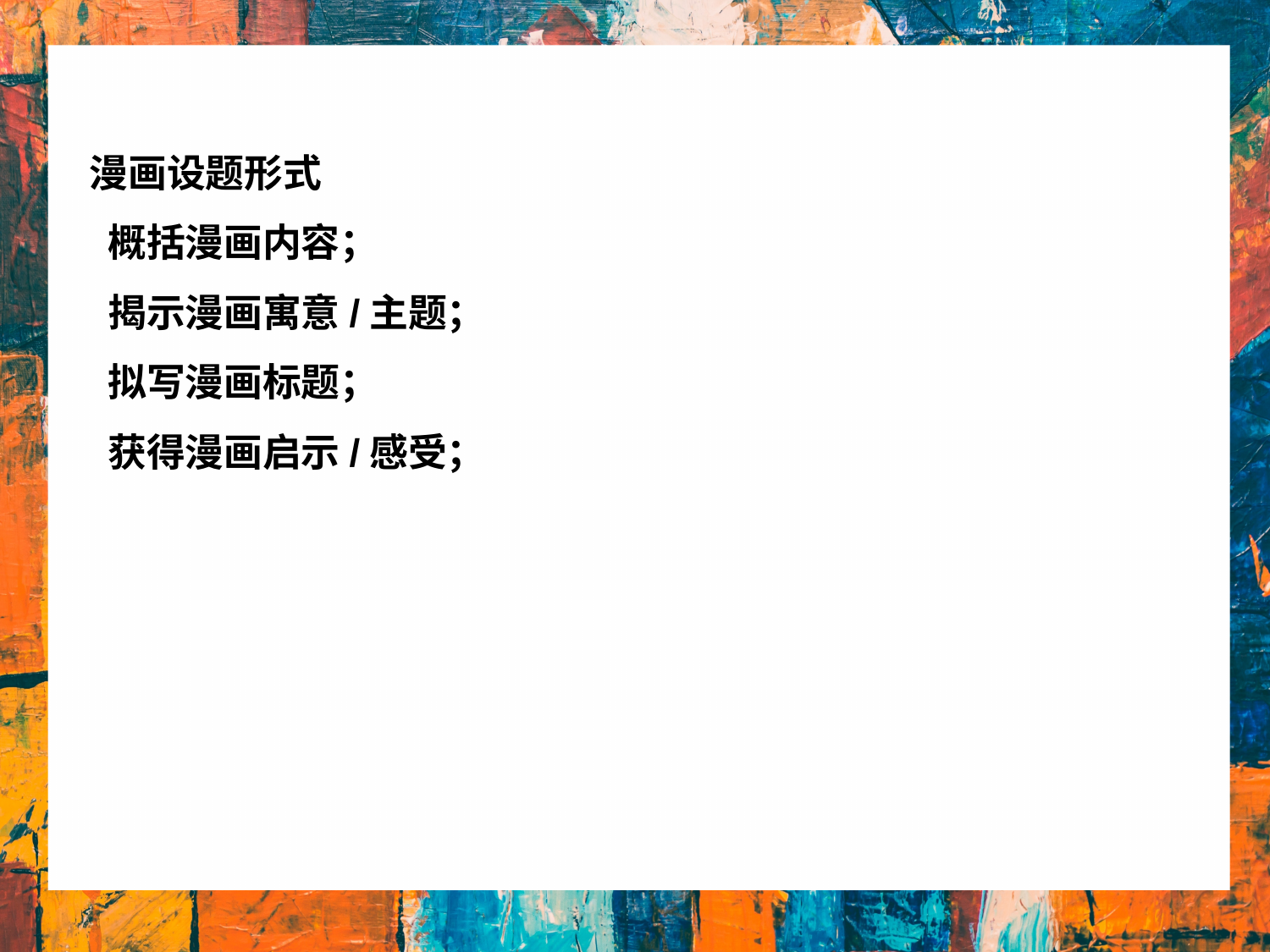

漫画设题形式
 概括漫画内容；
 揭示漫画寓意/主题；
 拟写漫画标题；
 获得漫画启示/感受；